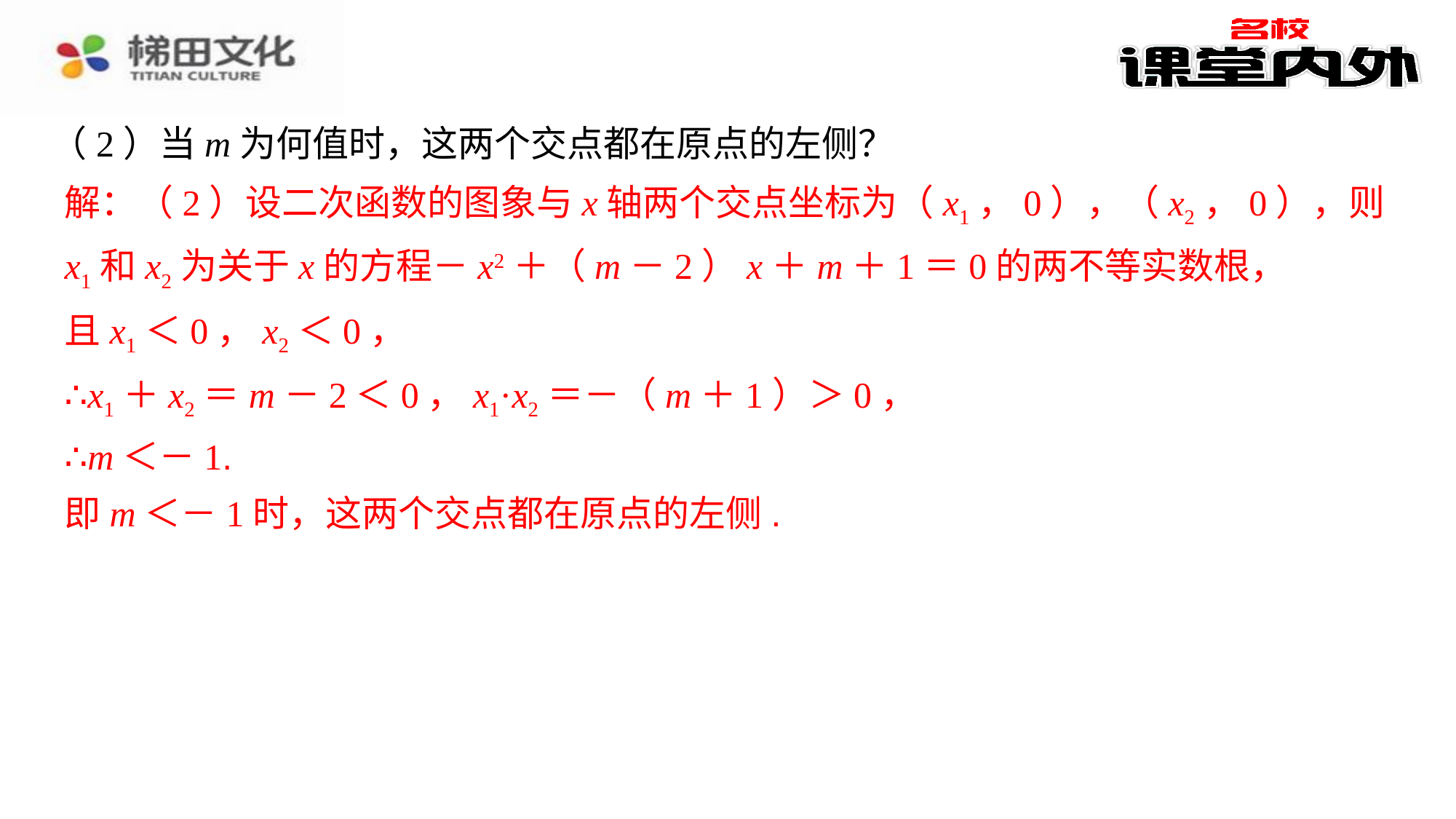

（2）当m为何值时，这两个交点都在原点的左侧？
解：（2）设二次函数的图象与x轴两个交点坐标为（x1，0），（x2，0），则x1和x2为关于x的方程－x2＋（m－2）x＋m＋1＝0的两不等实数根，
且x1＜0，x2＜0，
∴x1＋x2＝m－2＜0，x1·x2＝－（m＋1）＞0，
∴m＜－1.
即m＜－1时，这两个交点都在原点的左侧.